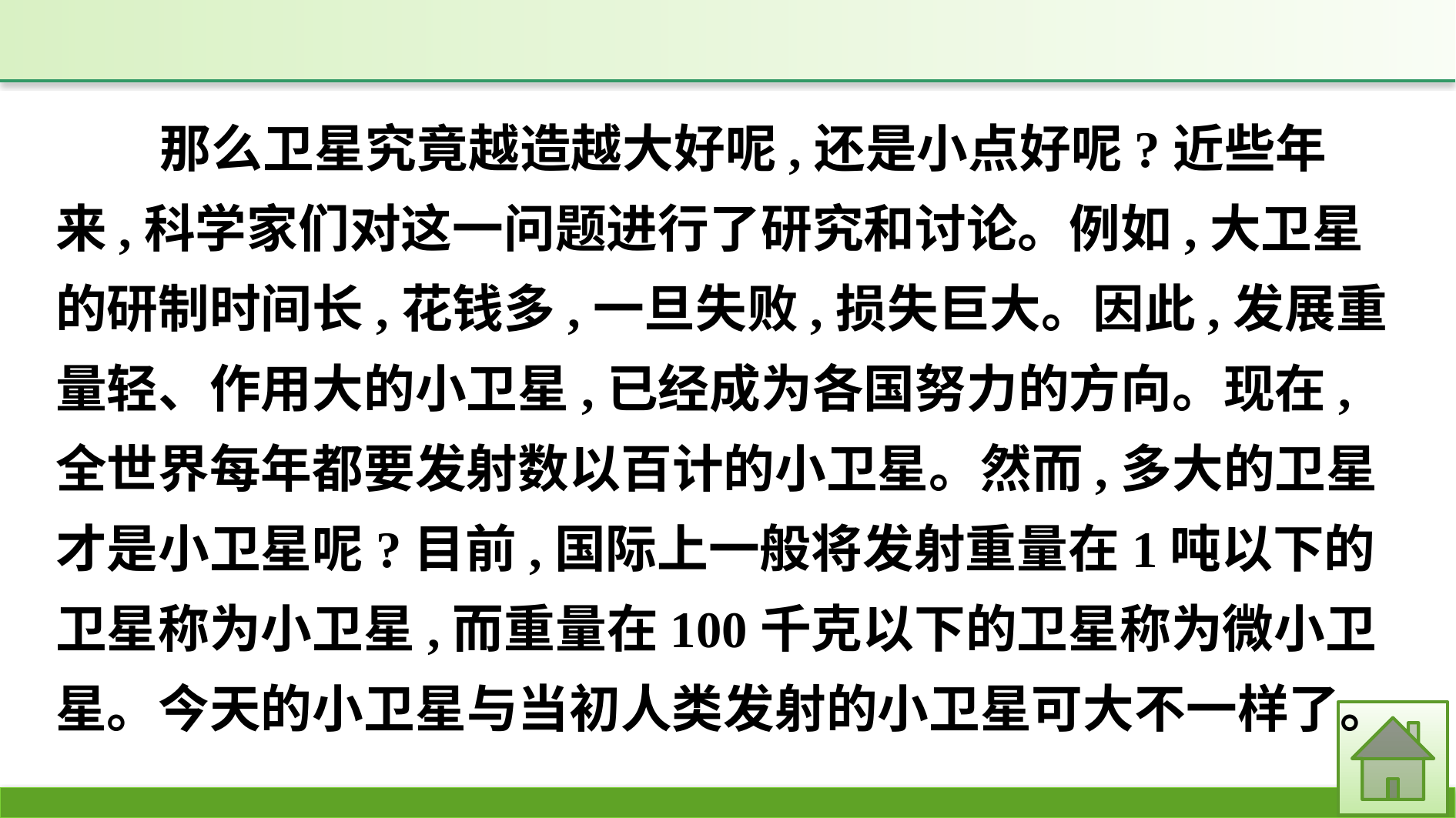

那么卫星究竟越造越大好呢,还是小点好呢?近些年来,科学家们对这一问题进行了研究和讨论。例如,大卫星的研制时间长,花钱多,一旦失败,损失巨大。因此,发展重量轻、作用大的小卫星,已经成为各国努力的方向。现在,全世界每年都要发射数以百计的小卫星。然而,多大的卫星才是小卫星呢?目前,国际上一般将发射重量在1吨以下的卫星称为小卫星,而重量在100千克以下的卫星称为微小卫星。今天的小卫星与当初人类发射的小卫星可大不一样了。